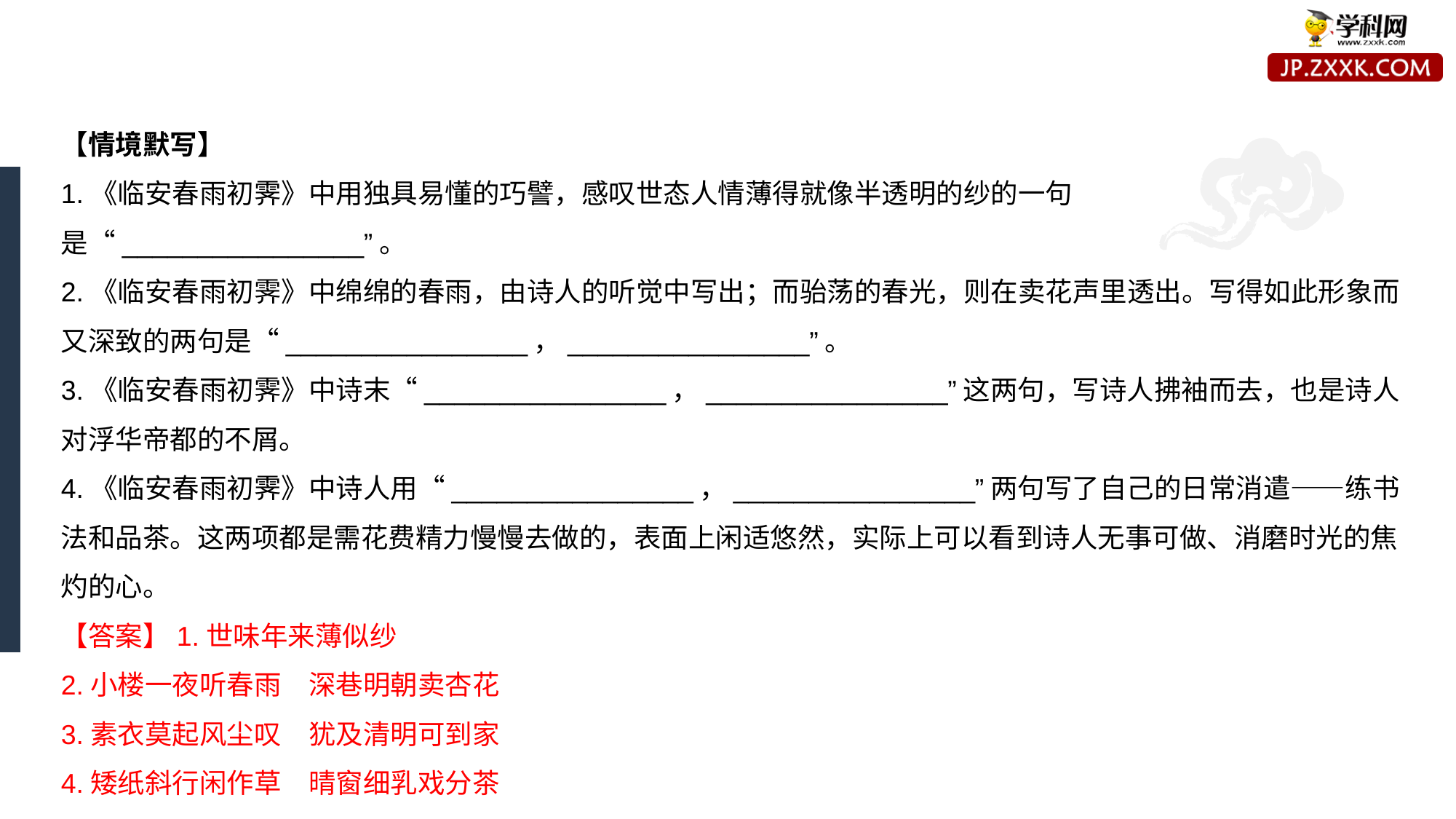

【情境默写】
1.《临安春雨初霁》中用独具易懂的巧譬，感叹世态人情薄得就像半透明的纱的一句是“________________”。
2.《临安春雨初霁》中绵绵的春雨，由诗人的听觉中写出；而骀荡的春光，则在卖花声里透出。写得如此形象而又深致的两句是“________________，________________”。
3.《临安春雨初霁》中诗末“________________，________________”这两句，写诗人拂袖而去，也是诗人对浮华帝都的不屑。
4.《临安春雨初霁》中诗人用“________________，________________”两句写了自己的日常消遣——练书法和品茶。这两项都是需花费精力慢慢去做的，表面上闲适悠然，实际上可以看到诗人无事可做、消磨时光的焦灼的心。
【答案】1.世味年来薄似纱
2.小楼一夜听春雨　深巷明朝卖杏花
3.素衣莫起风尘叹　犹及清明可到家
4.矮纸斜行闲作草　晴窗细乳戏分茶